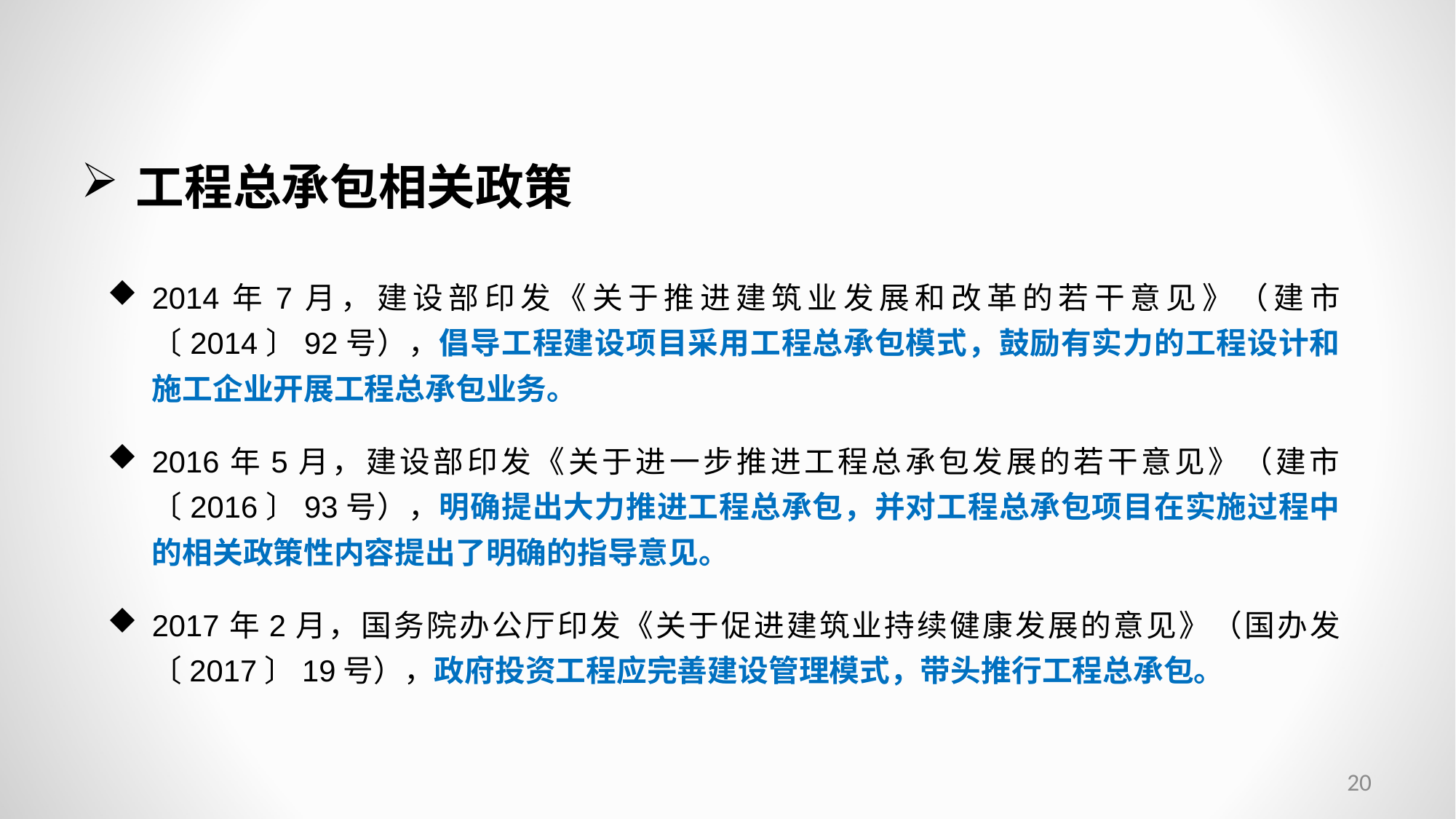

工程总承包相关政策
2014年7月，建设部印发《关于推进建筑业发展和改革的若干意见》（建市〔2014〕92号），倡导工程建设项目采用工程总承包模式，鼓励有实力的工程设计和施工企业开展工程总承包业务。
2016年5月，建设部印发《关于进一步推进工程总承包发展的若干意见》（建市〔2016〕93号），明确提出大力推进工程总承包，并对工程总承包项目在实施过程中的相关政策性内容提出了明确的指导意见。
2017年2月，国务院办公厅印发《关于促进建筑业持续健康发展的意见》（国办发〔2017〕19号），政府投资工程应完善建设管理模式，带头推行工程总承包。
20